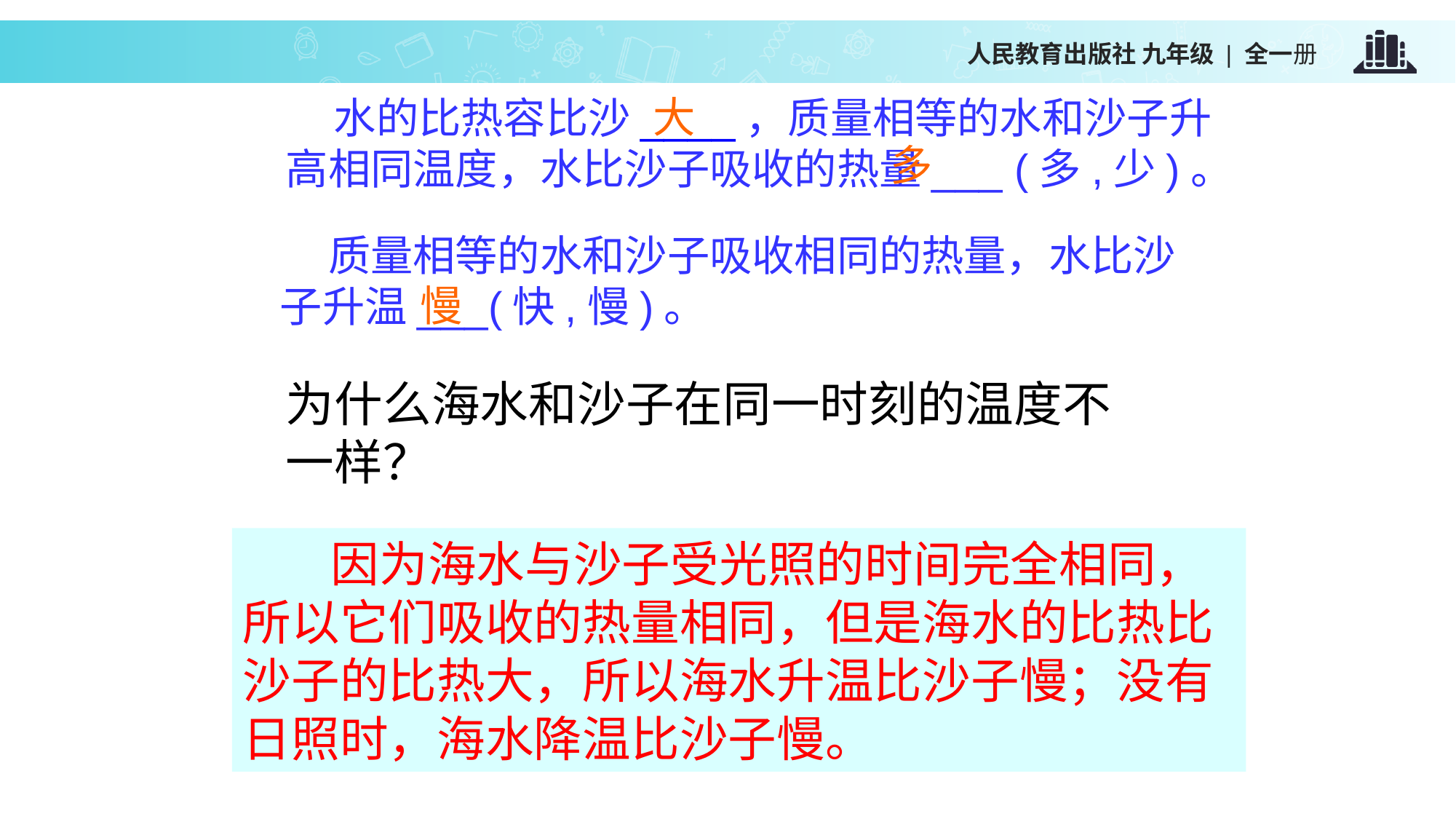

水的比热容比沙____，质量相等的水和沙子升高相同温度，水比沙子吸收的热量___ (多,少)。
大
多
    质量相等的水和沙子吸收相同的热量，水比沙子升温___(快,慢)。
慢
为什么海水和沙子在同一时刻的温度不一样？
       因为海水与沙子受光照的时间完全相同，所以它们吸收的热量相同，但是海水的比热比沙子的比热大，所以海水升温比沙子慢；没有日照时，海水降温比沙子慢。